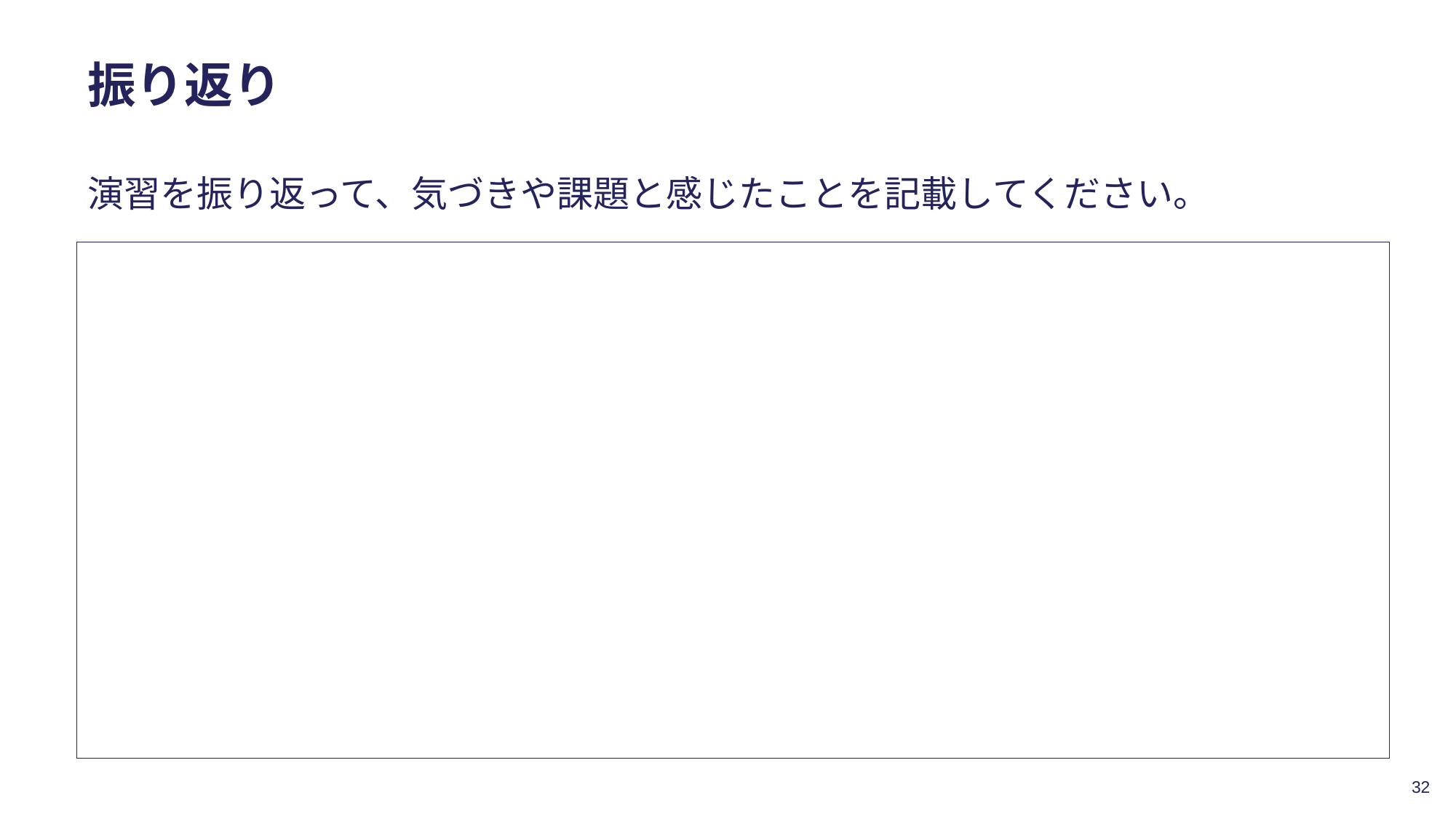

# 振り返り
演習を振り返って、気づきや課題と感じたことを記載してください。

32